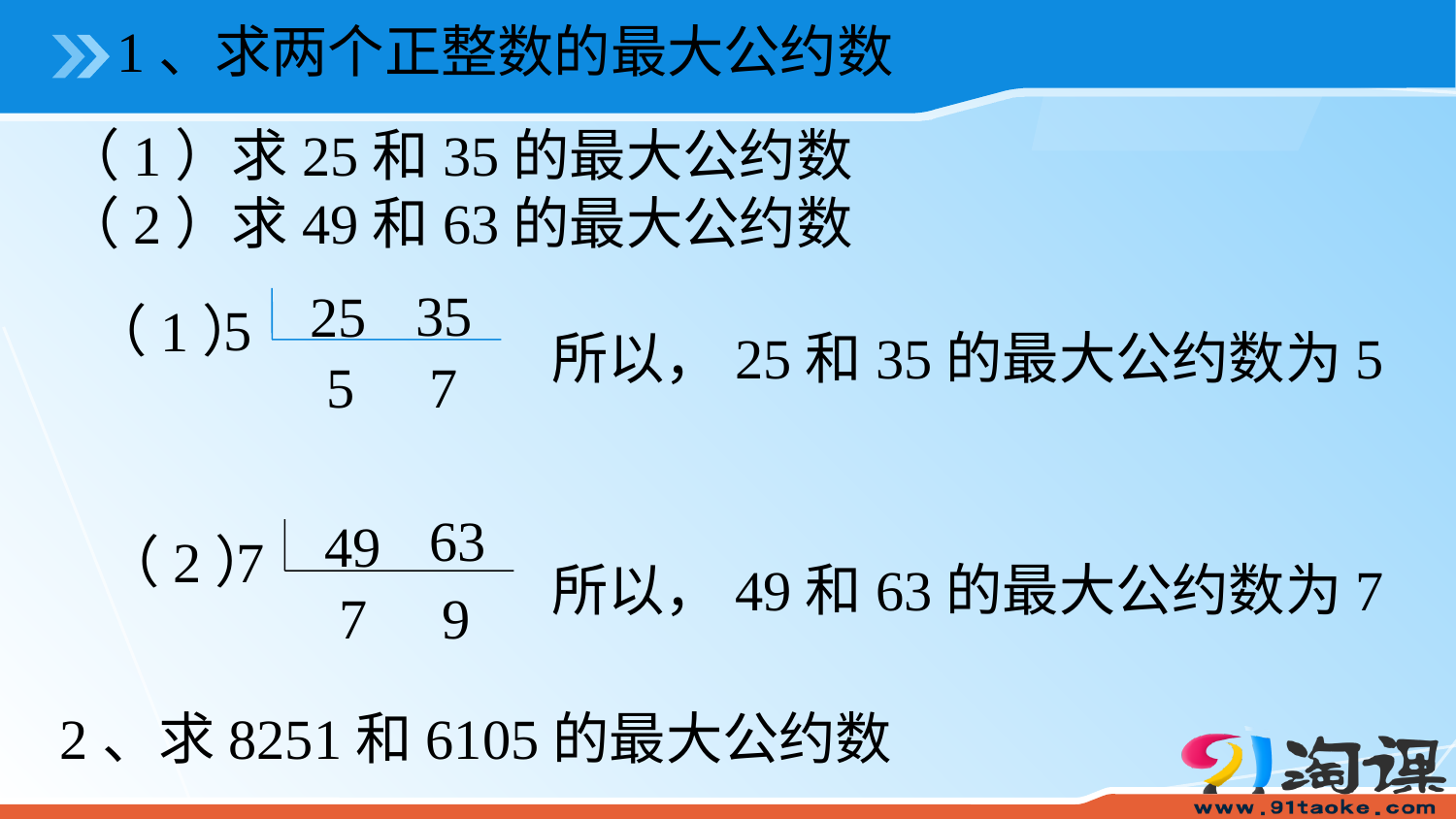

1、求两个正整数的最大公约数
（1）求25和35的最大公约数
（2）求49和63的最大公约数
35
25
5
（1）

5
7
所以，25和35的最大公约数为5
63
49
7
（2）

7
9
所以，49和63的最大公约数为7
2、求8251和6105的最大公约数